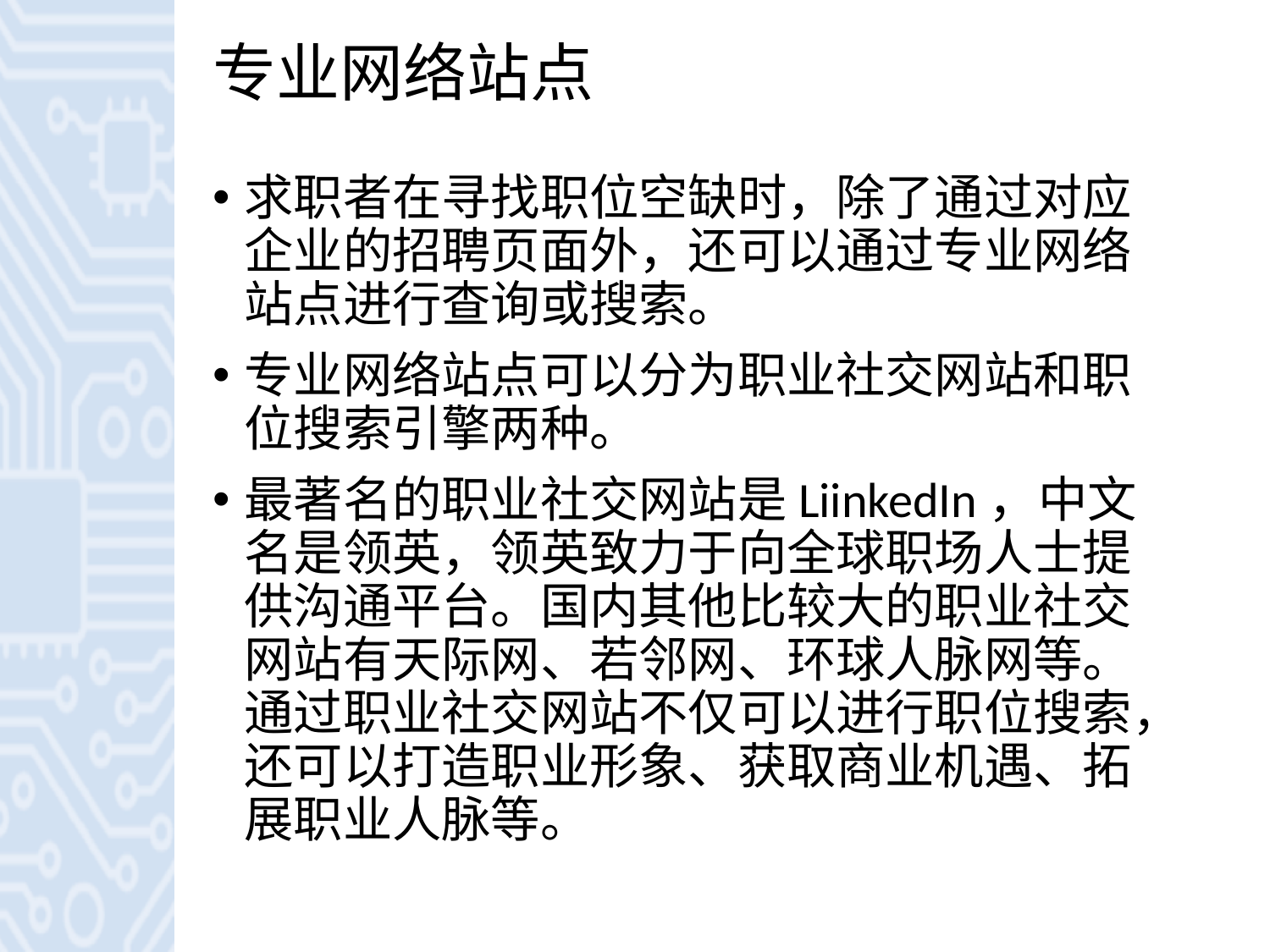

# 专业网络站点
求职者在寻找职位空缺时，除了通过对应企业的招聘页面外，还可以通过专业网络站点进行查询或搜索。
专业网络站点可以分为职业社交网站和职位搜索引擎两种。
最著名的职业社交网站是LiinkedIn，中文名是领英，领英致力于向全球职场人士提供沟通平台。国内其他比较大的职业社交网站有天际网、若邻网、环球人脉网等。通过职业社交网站不仅可以进行职位搜索，还可以打造职业形象、获取商业机遇、拓展职业人脉等。